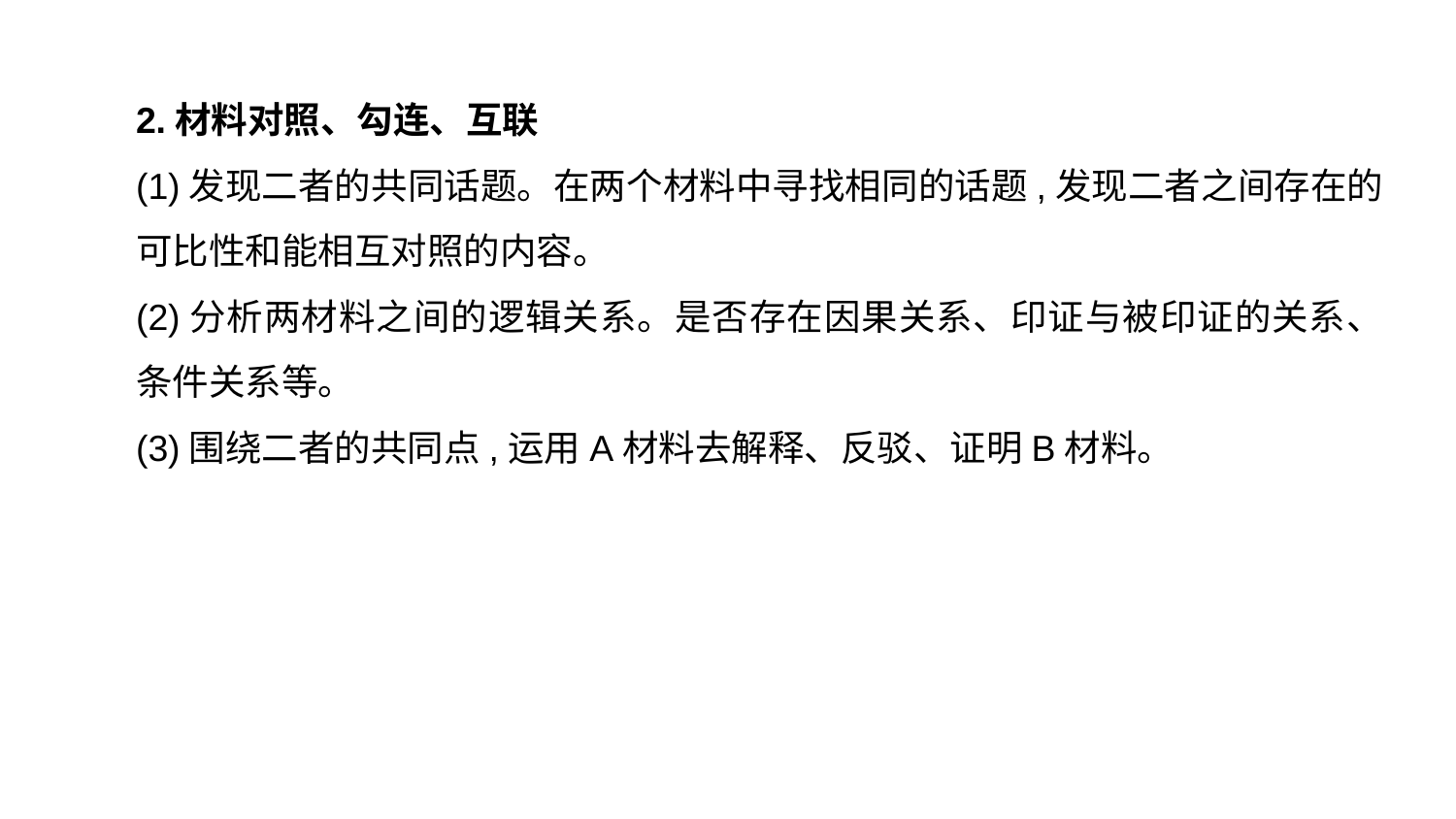

2.材料对照、勾连、互联
(1)发现二者的共同话题。在两个材料中寻找相同的话题,发现二者之间存在的可比性和能相互对照的内容。
(2)分析两材料之间的逻辑关系。是否存在因果关系、印证与被印证的关系、条件关系等。
(3)围绕二者的共同点,运用A材料去解释、反驳、证明B材料。